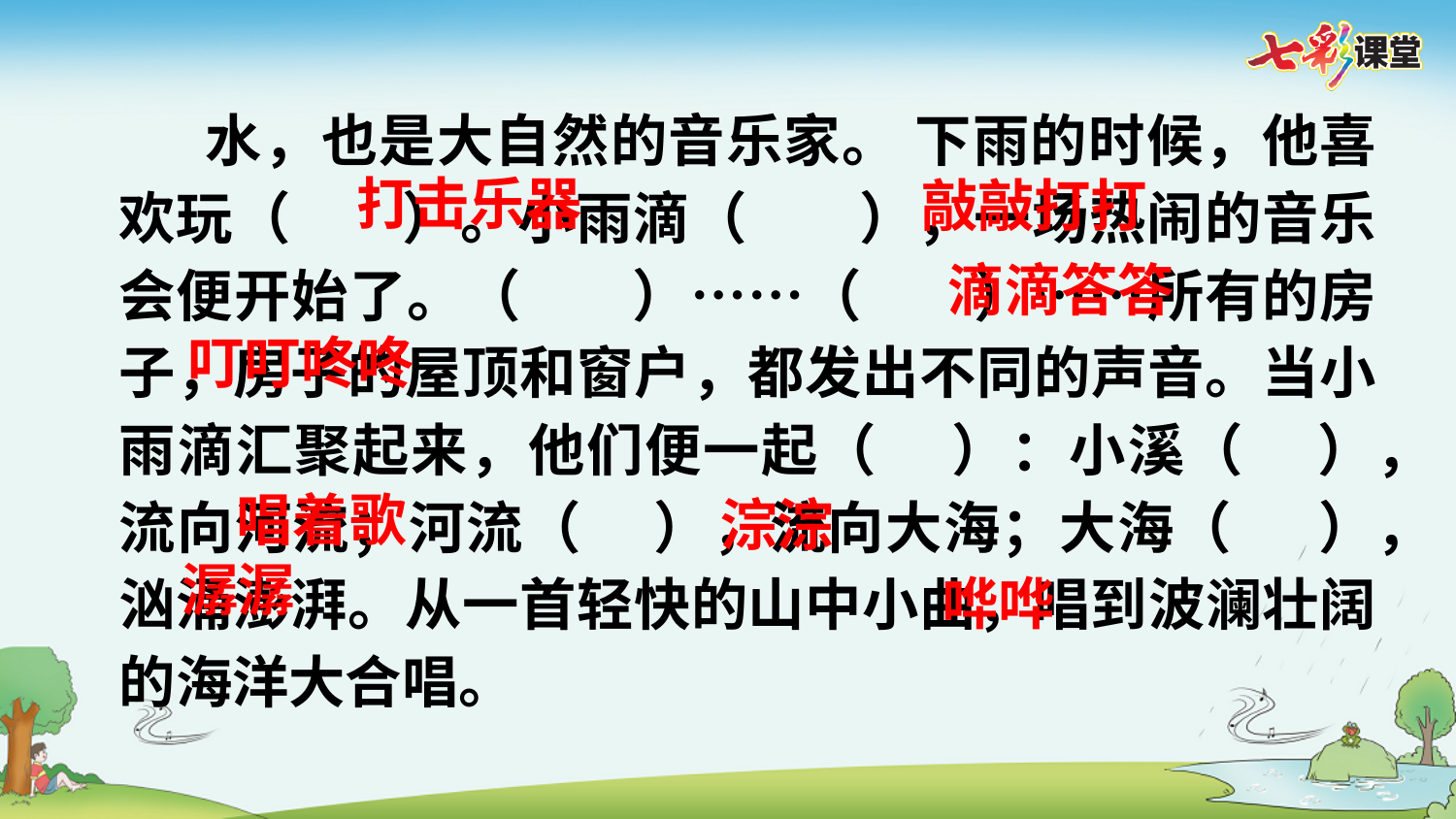

水，也是大自然的音乐家。 下雨的时候，他喜欢玩（        ）。小雨滴（        ），一场热闹的音乐会便开始了。（        ）……（        ）……所有的房子，房子的屋顶和窗户，都发出不同的声音。当小雨滴汇聚起来，他们便一起（     ）：小溪（     ），流向河流；河流（     ），流向大海；大海（      ），汹涌澎湃。从一首轻快的山中小曲，唱到波澜壮阔的海洋大合唱。
打击乐器
敲敲打打
 滴滴答答
叮叮咚咚
唱着歌
淙淙
潺潺
哗哗